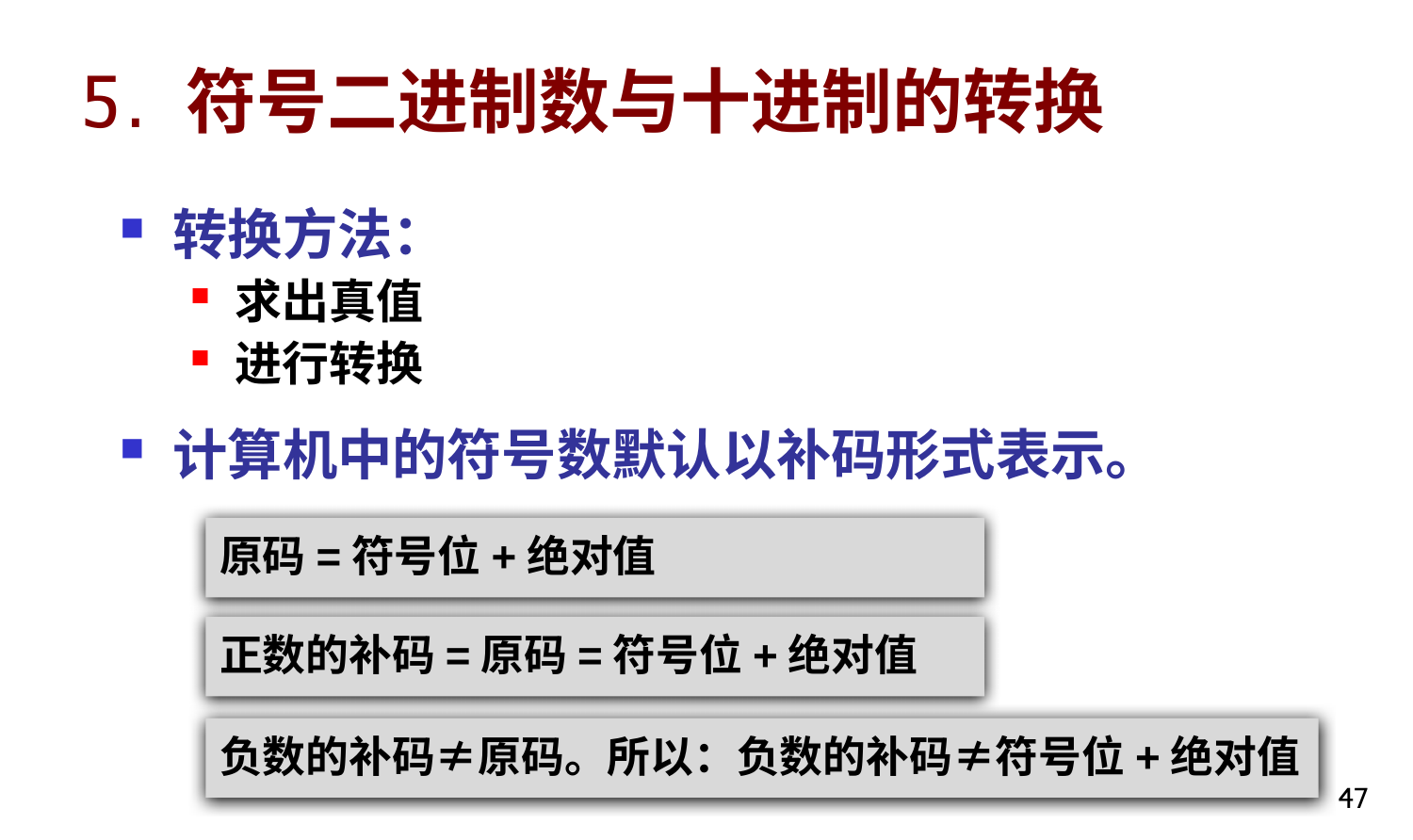

# 5. 符号二进制数与十进制的转换
转换方法：
求出真值
进行转换
计算机中的符号数默认以补码形式表示。
原码=符号位+绝对值
正数的补码=原码=符号位+绝对值
负数的补码≠原码。所以：负数的补码≠符号位+绝对值
47